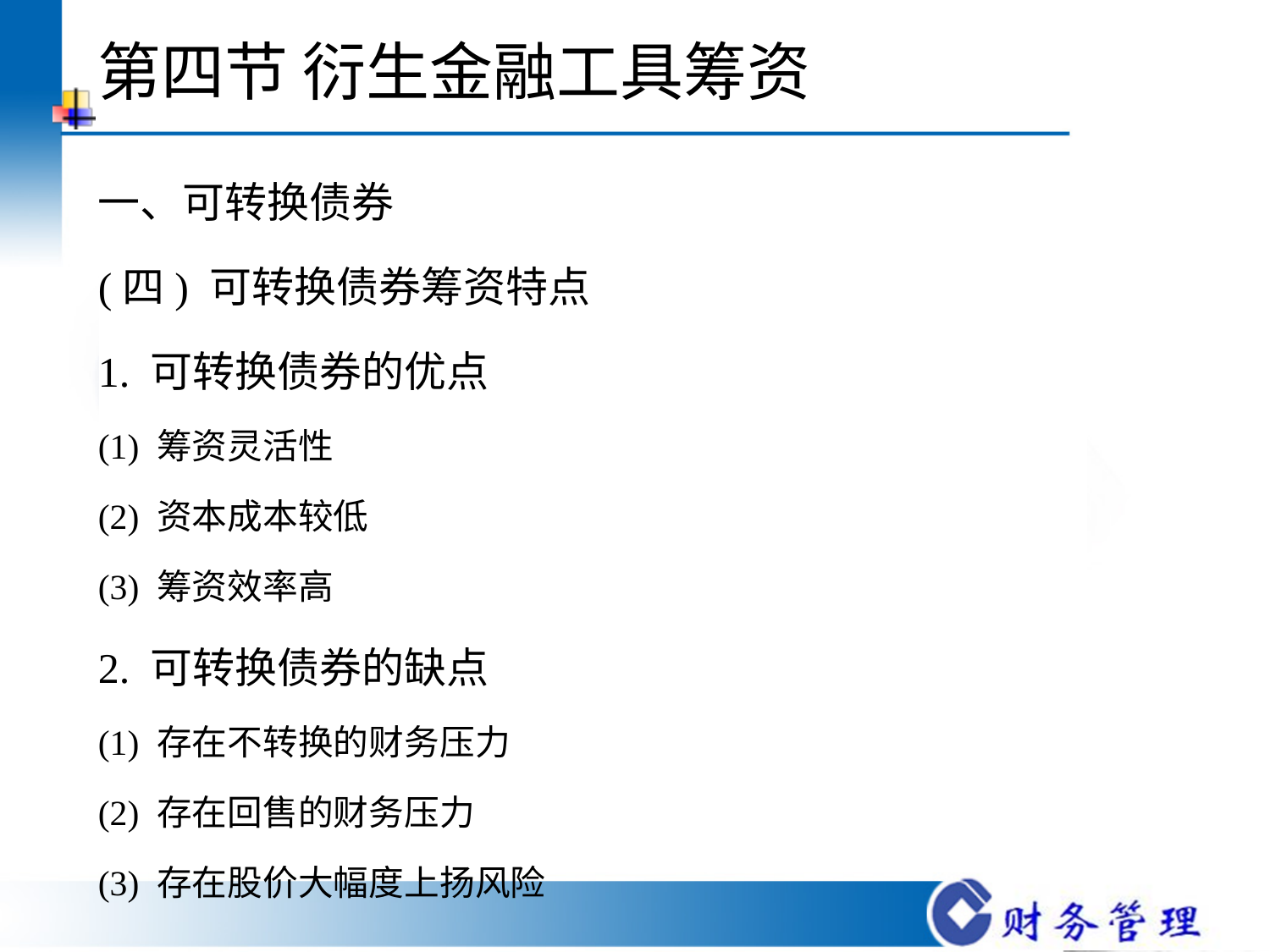

# 第四节 衍生金融工具筹资
一、可转换债券
(四) 可转换债券筹资特点
1. 可转换债券的优点
(1) 筹资灵活性
(2) 资本成本较低
(3) 筹资效率高
2. 可转换债券的缺点
(1) 存在不转换的财务压力
(2) 存在回售的财务压力
(3) 存在股价大幅度上扬风险
50